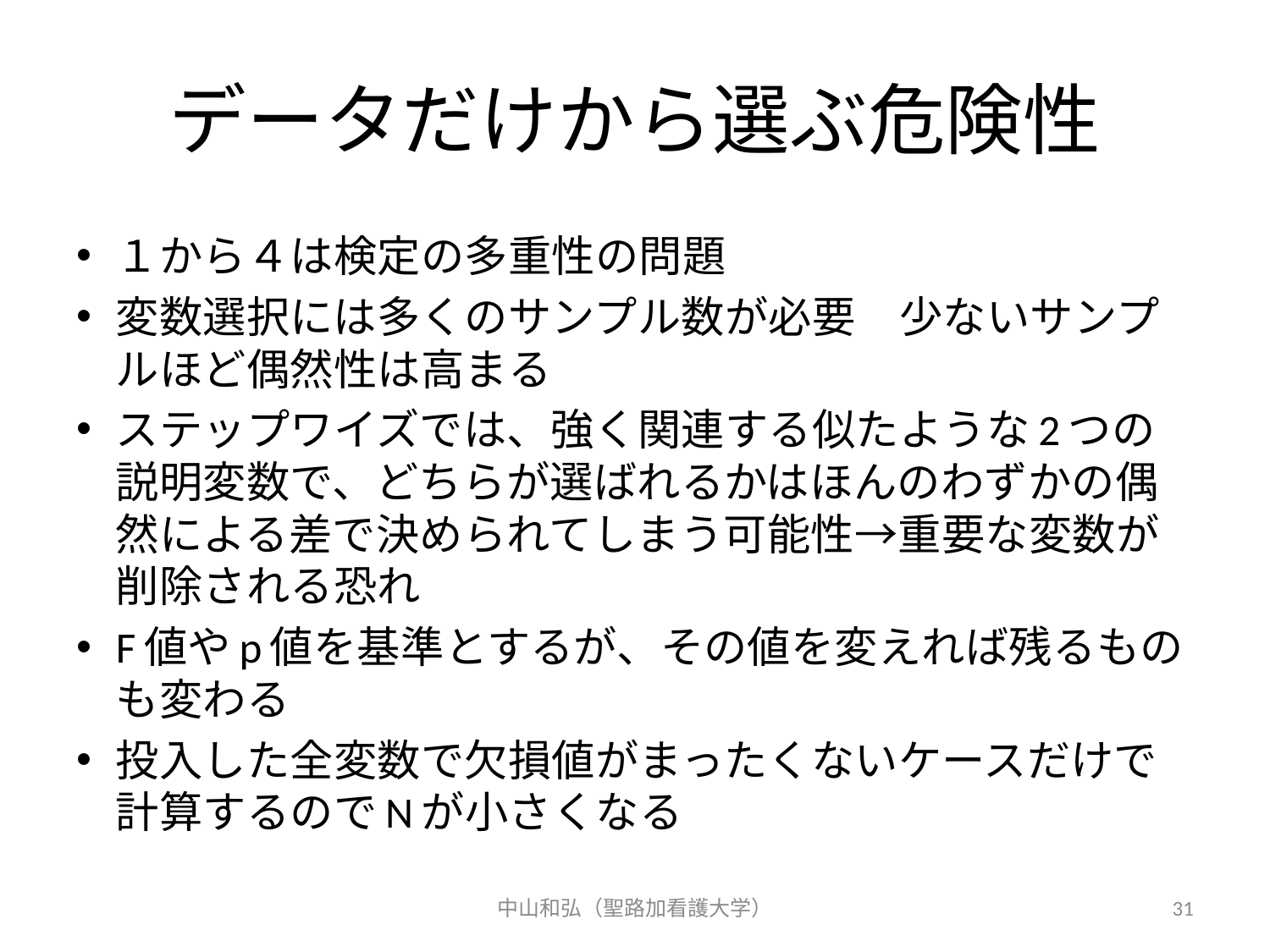

# データだけから選ぶ危険性
１から４は検定の多重性の問題
変数選択には多くのサンプル数が必要　少ないサンプルほど偶然性は高まる
ステップワイズでは、強く関連する似たような2つの説明変数で、どちらが選ばれるかはほんのわずかの偶然による差で決められてしまう可能性→重要な変数が削除される恐れ
F値やp値を基準とするが、その値を変えれば残るものも変わる
投入した全変数で欠損値がまったくないケースだけで計算するのでNが小さくなる
中山和弘（聖路加看護大学）
31